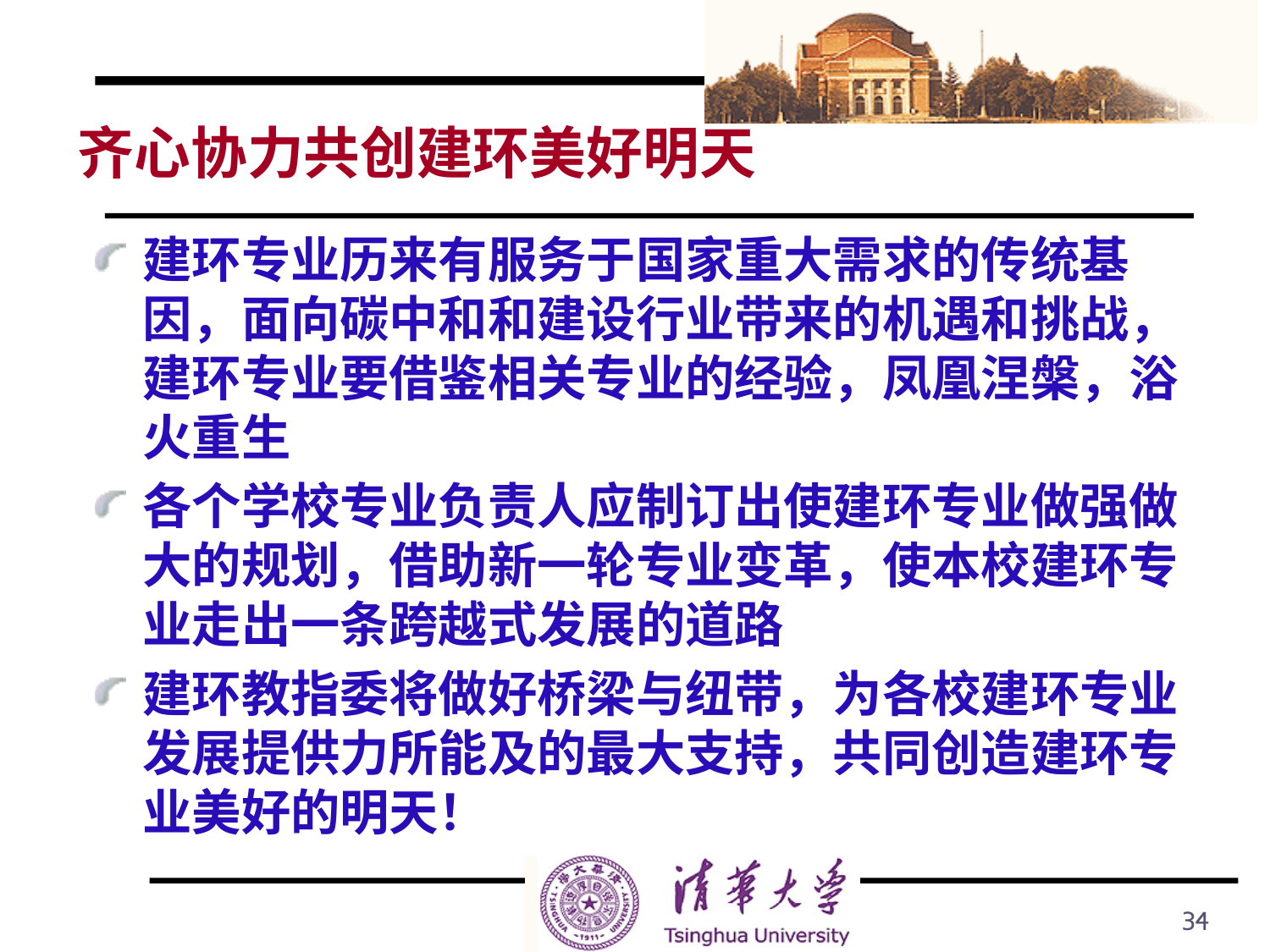

# 齐心协力共创建环美好明天
建环专业历来有服务于国家重大需求的传统基因，面向碳中和和建设行业带来的机遇和挑战，建环专业要借鉴相关专业的经验，凤凰涅槃，浴火重生
各个学校专业负责人应制订出使建环专业做强做大的规划，借助新一轮专业变革，使本校建环专业走出一条跨越式发展的道路
建环教指委将做好桥梁与纽带，为各校建环专业发展提供力所能及的最大支持，共同创造建环专业美好的明天！